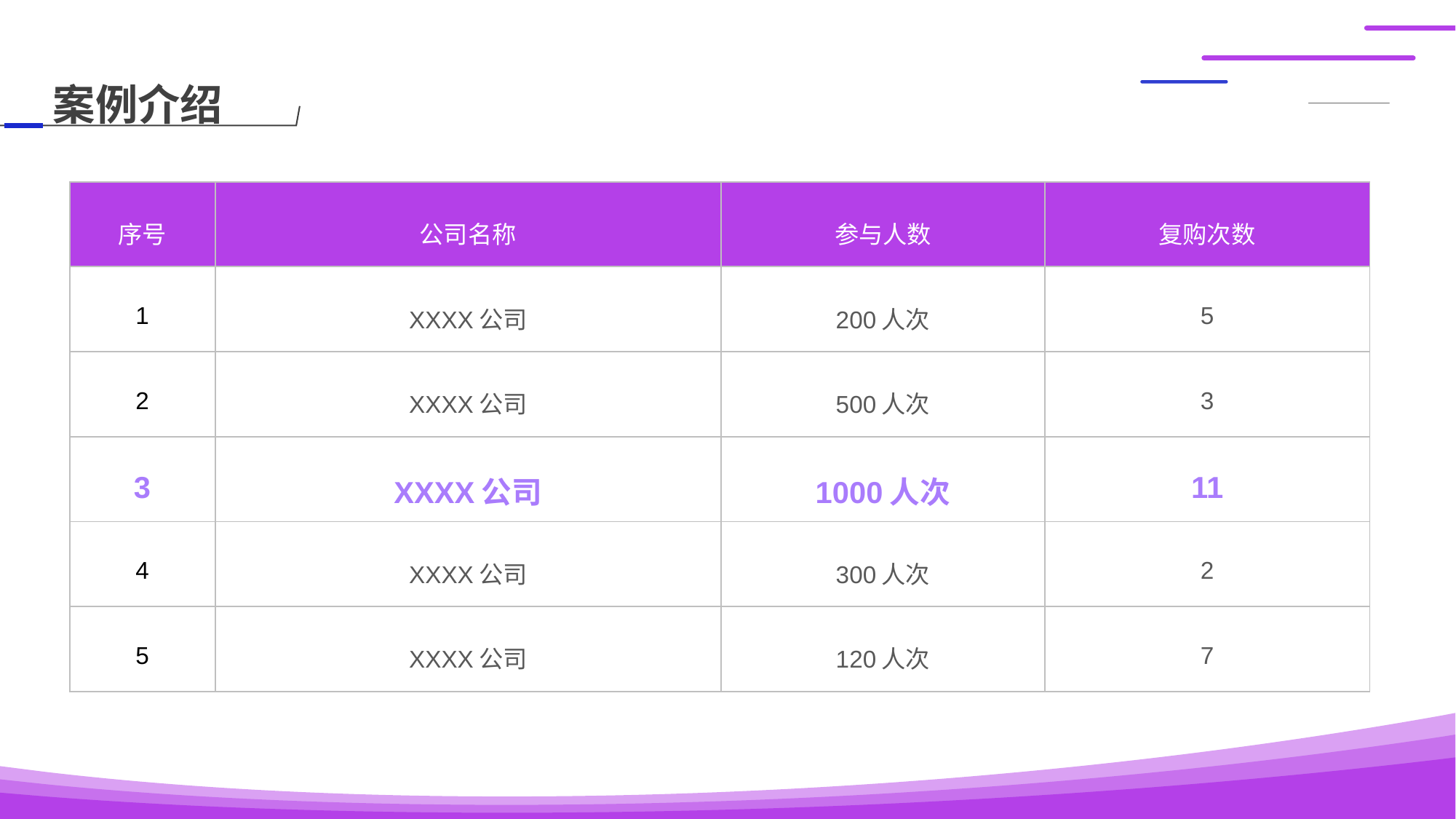

案例介绍
| 序号 | 公司名称 | 参与人数 | 复购次数 |
| --- | --- | --- | --- |
| 1 | XXXX公司 | 200人次 | 5 |
| 2 | XXXX公司 | 500人次 | 3 |
| 3 | XXXX公司 | 1000人次 | 11 |
| 4 | XXXX公司 | 300人次 | 2 |
| 5 | XXXX公司 | 120人次 | 7 |